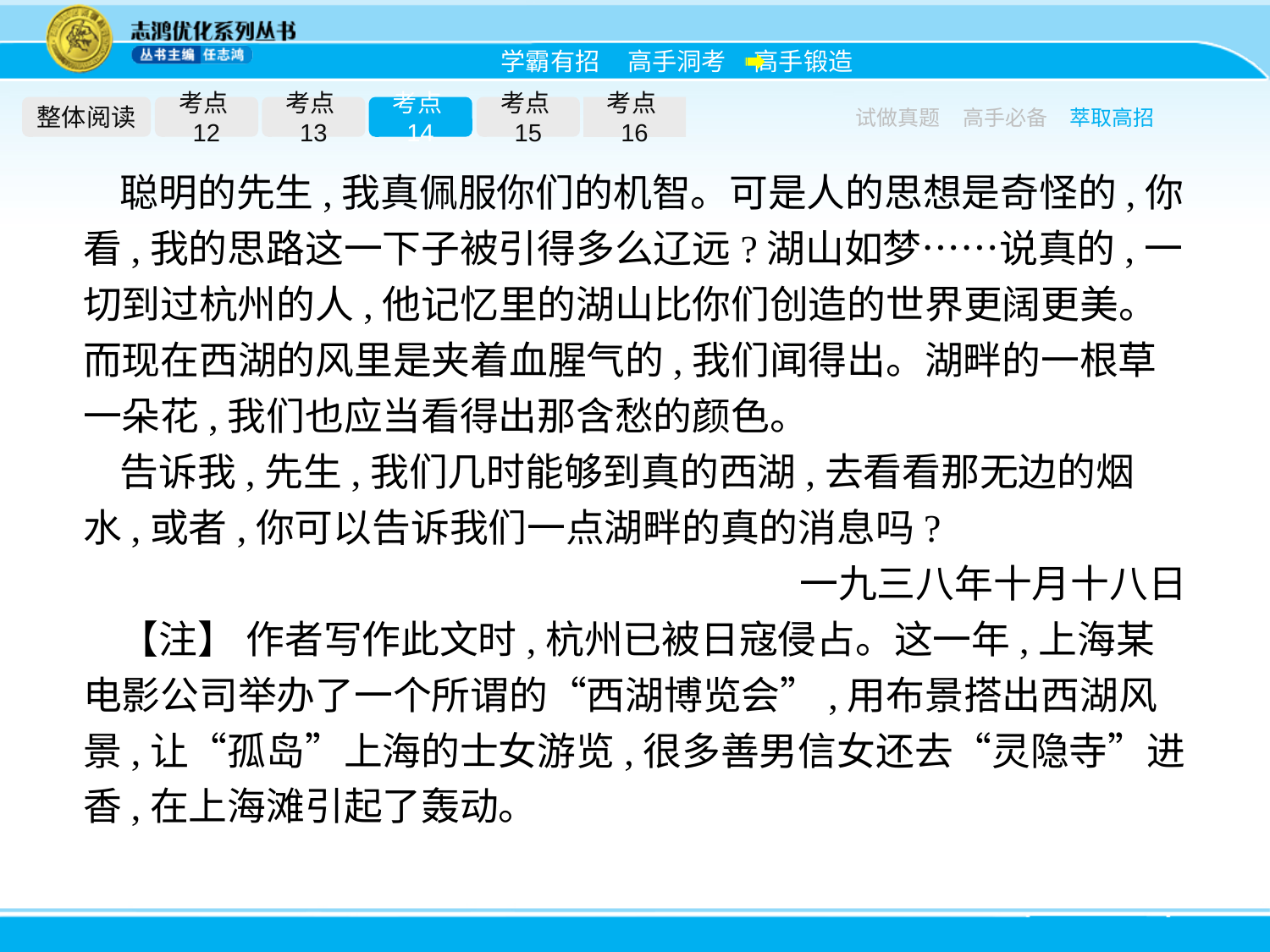

整体阅读
考点12
考点13
考点14
考点15
考点16
试做真题
高手必备
萃取高招
聪明的先生,我真佩服你们的机智。可是人的思想是奇怪的,你看,我的思路这一下子被引得多么辽远?湖山如梦……说真的,一切到过杭州的人,他记忆里的湖山比你们创造的世界更阔更美。而现在西湖的风里是夹着血腥气的,我们闻得出。湖畔的一根草一朵花,我们也应当看得出那含愁的颜色。
告诉我,先生,我们几时能够到真的西湖,去看看那无边的烟水,或者,你可以告诉我们一点湖畔的真的消息吗?
一九三八年十月十八日
【注】 作者写作此文时,杭州已被日寇侵占。这一年,上海某电影公司举办了一个所谓的“西湖博览会”,用布景搭出西湖风景,让“孤岛”上海的士女游览,很多善男信女还去“灵隐寺”进香,在上海滩引起了轰动。